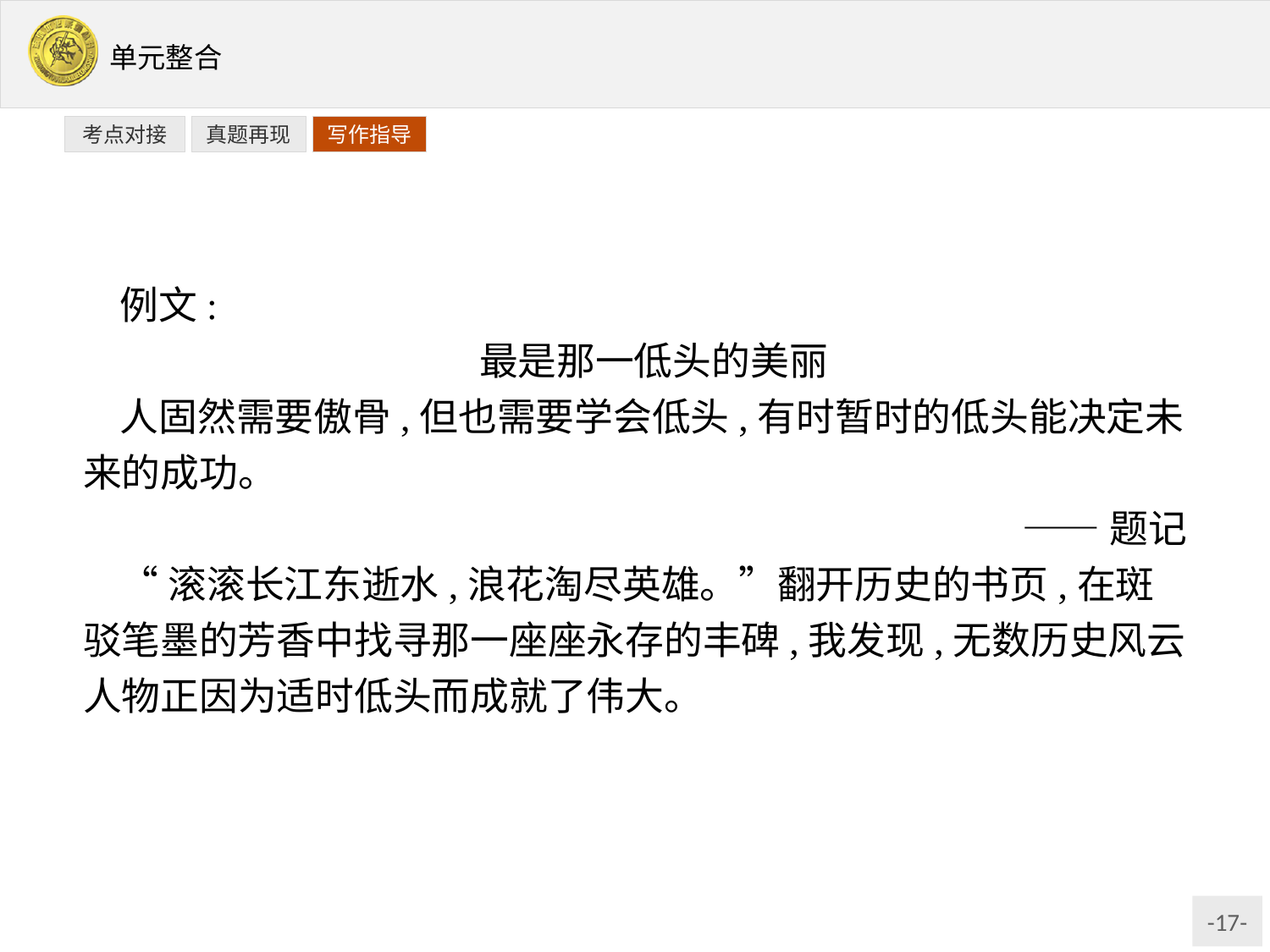

写作指导
考点对接
真题再现
例文:
最是那一低头的美丽
人固然需要傲骨,但也需要学会低头,有时暂时的低头能决定未来的成功。
——题记
“滚滚长江东逝水,浪花淘尽英雄。”翻开历史的书页,在斑驳笔墨的芳香中找寻那一座座永存的丰碑,我发现,无数历史风云人物正因为适时低头而成就了伟大。